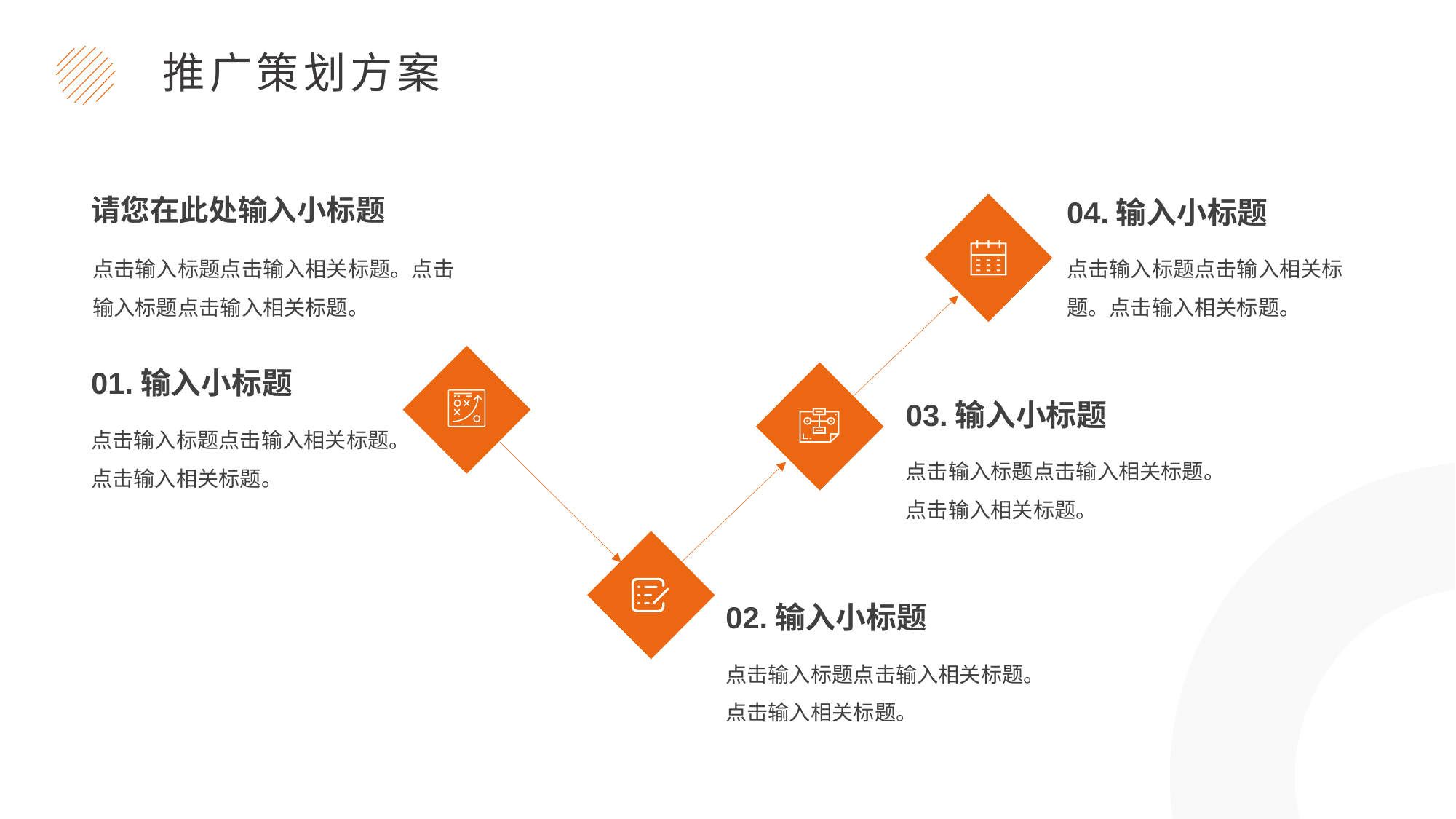

推广策划方案
04.输入小标题
点击输入标题点击输入相关标题。点击输入相关标题。

01.输入小标题

03.输入小标题
点击输入标题点击输入相关标题。点击输入相关标题。
点击输入标题点击输入相关标题。点击输入相关标题。

02.输入小标题
点击输入标题点击输入相关标题。点击输入相关标题。
请您在此处输入小标题
点击输入标题点击输入相关标题。点击输入标题点击输入相关标题。